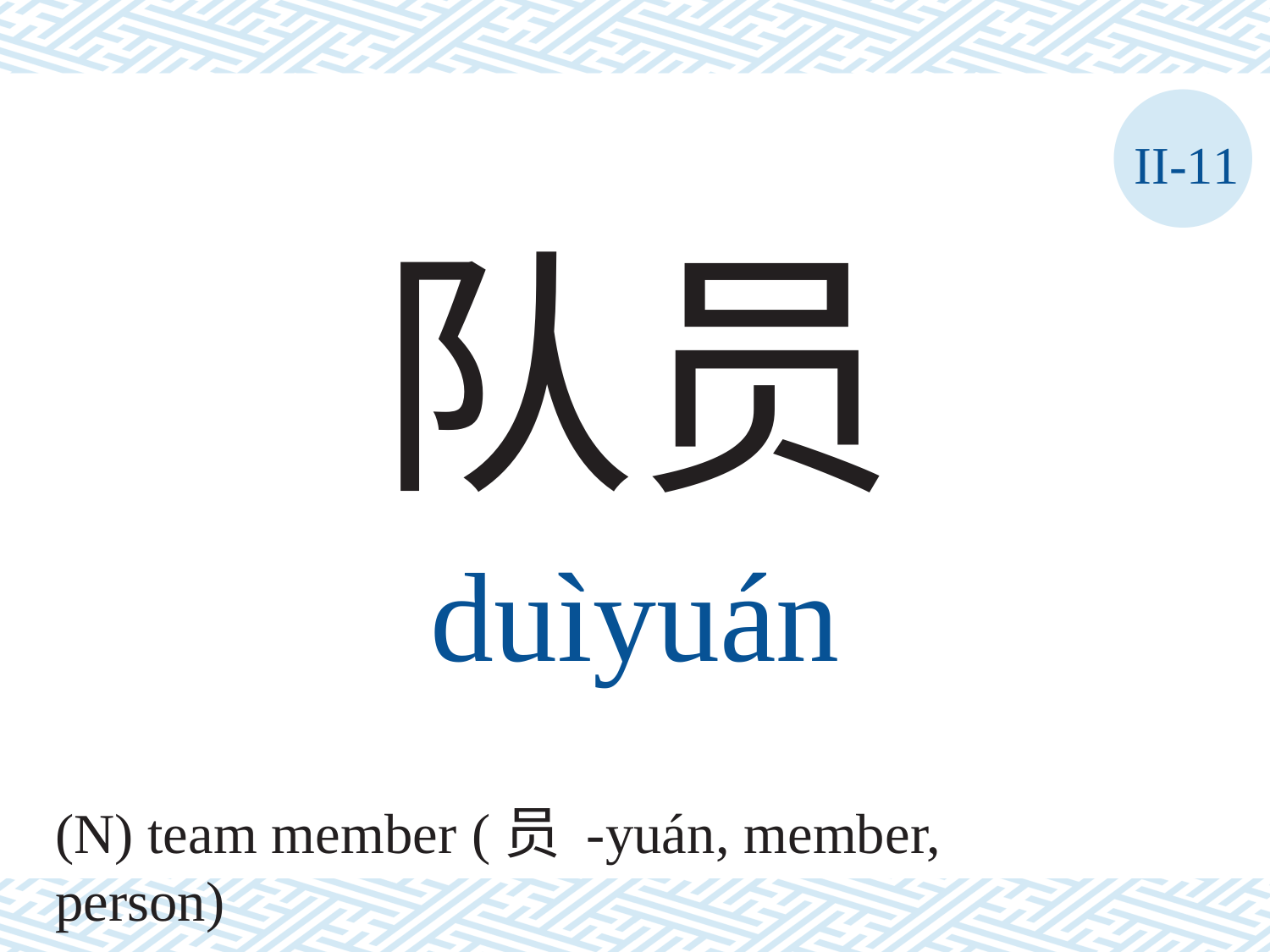

II-11
队员
duìyuán
(N) team member (员 -yuán, member, person)